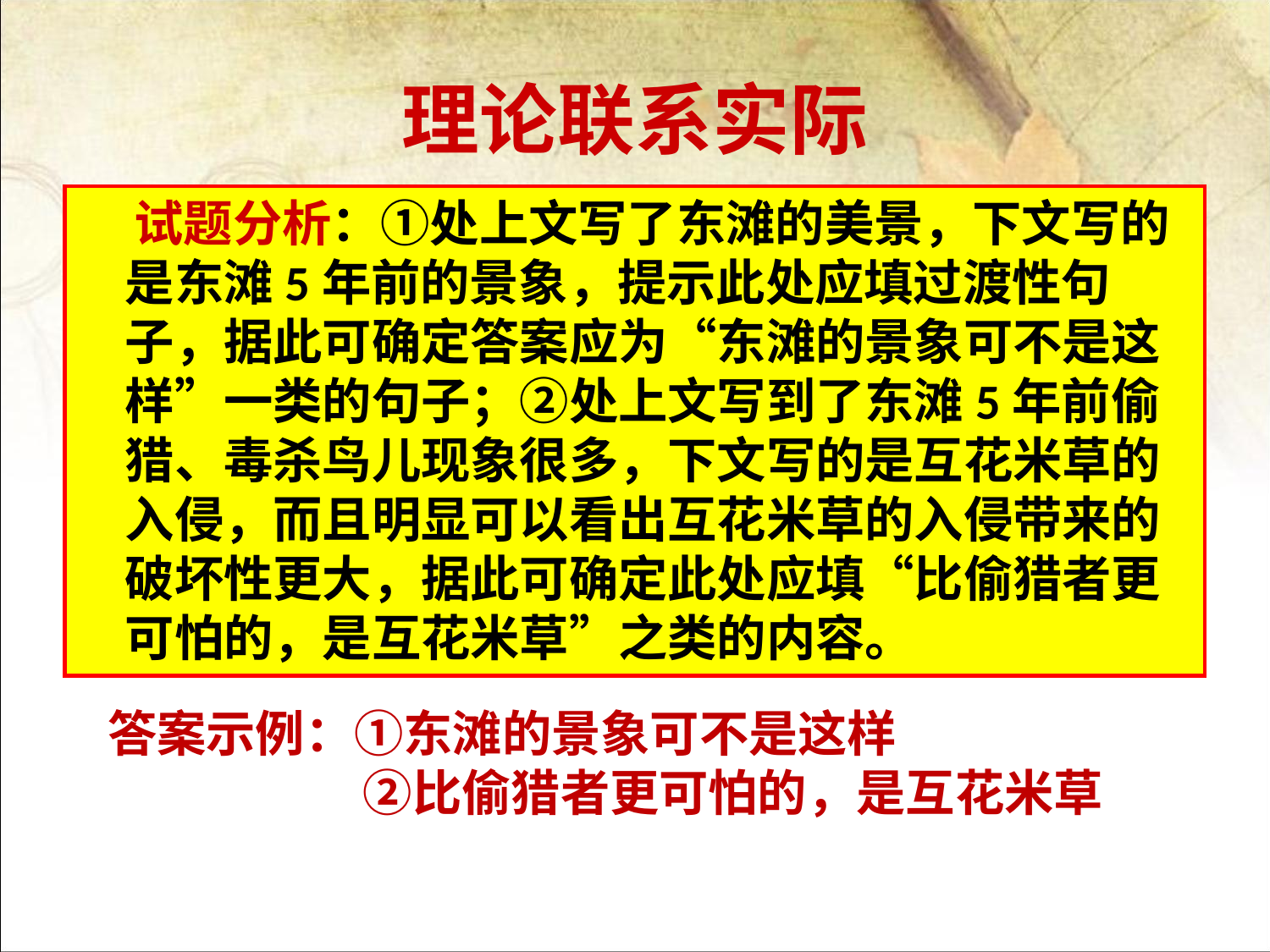

理论联系实际
16.在下面一段文字横线处补写恰当的语句，使整段文字语意完整连贯，内容贴切，逻辑严密。每处不超过15个字。（4分）
     又到了东滩草长莺飞的时候。芦苇荡深处，悠然浮出水面的大鱼猝尔游走；不时有鸟儿落下啄食，或是翩然起飞，优美地消失在远方。5年前，        ①        。那时，广阔的滩涂上没有管护人员和设备，多的倒是偷猎者，毒杀鸟儿的事时时发生。然而，    ②   。这种原产于北美的入侵植物，在东滩扩展迅猛，所到之处，其他植物“寸草难升”，水质恶化，生态系统退化，迁徙越冬的鸟儿没了食物和休息地。如今，东滩的互花米草已被剿灭大半。
      试题分析：①处上文写了东滩的美景，下文写的是东滩5年前的景象，提示此处应填过渡性句子，据此可确定答案应为“东滩的景象可不是这样”一类的句子；②处上文写到了东滩5年前偷猎、毒杀鸟儿现象很多，下文写的是互花米草的入侵，而且明显可以看出互花米草的入侵带来的破坏性更大，据此可确定此处应填“比偷猎者更可怕的，是互花米草”之类的内容。
答案示例：①东滩的景象可不是这样
　　              ②比偷猎者更可怕的，是互花米草